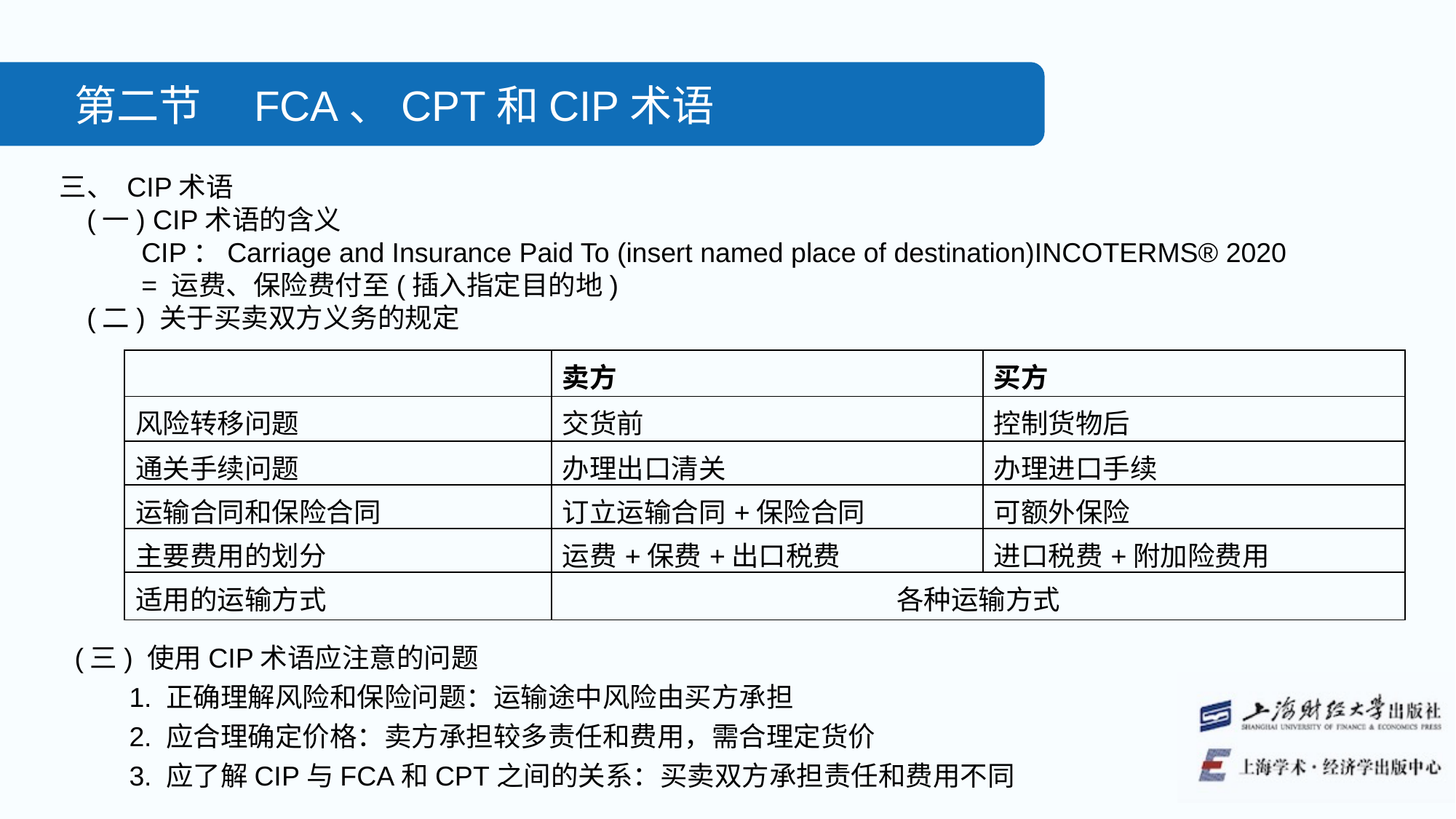

第二节　FCA、CPT和CIP术语
　三、 CIP术语
(一) CIP术语的含义
CIP：Carriage and Insurance Paid To (insert named place of destination)INCOTERMS® 2020
= 运费、保险费付至(插入指定目的地)
(二) 关于买卖双方义务的规定

|  | 卖方 | 买方 |
| --- | --- | --- |
| 风险转移问题 | 交货前 | 控制货物后 |
| 通关手续问题 | 办理出口清关 | 办理进口手续 |
| 运输合同和保险合同 | 订立运输合同+保险合同 | 可额外保险 |
| 主要费用的划分 | 运费+保费+出口税费 | 进口税费+附加险费用 |
| 适用的运输方式 | 各种运输方式 |  |
(三) 使用CIP术语应注意的问题
1. 正确理解风险和保险问题：运输途中风险由买方承担
2. 应合理确定价格：卖方承担较多责任和费用，需合理定货价
3. 应了解CIP与FCA和CPT之间的关系：买卖双方承担责任和费用不同